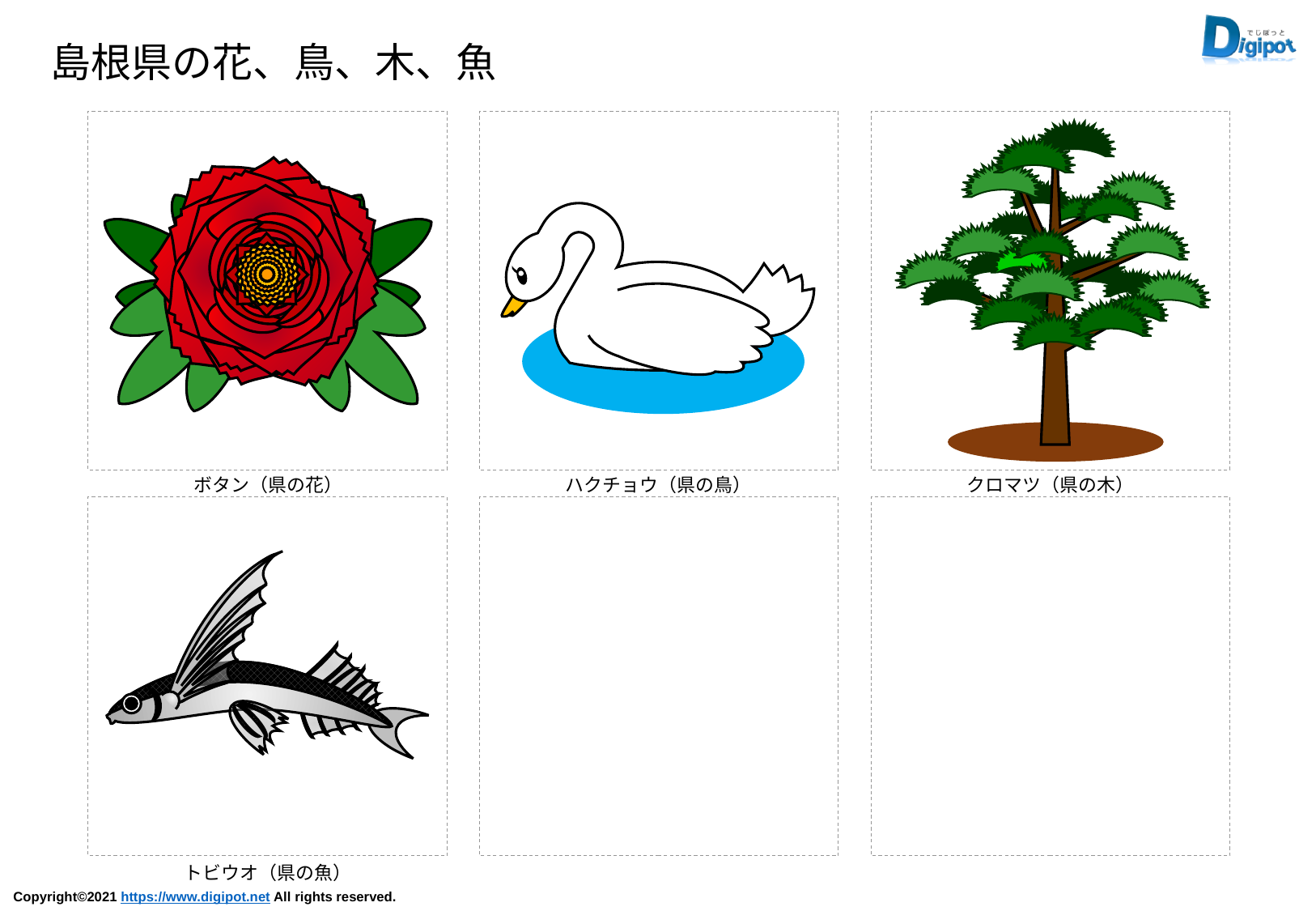

島根県の花、鳥、木、魚

ボタン（県の花）
ハクチョウ（県の鳥）
クロマツ（県の木）

トビウオ（県の魚）